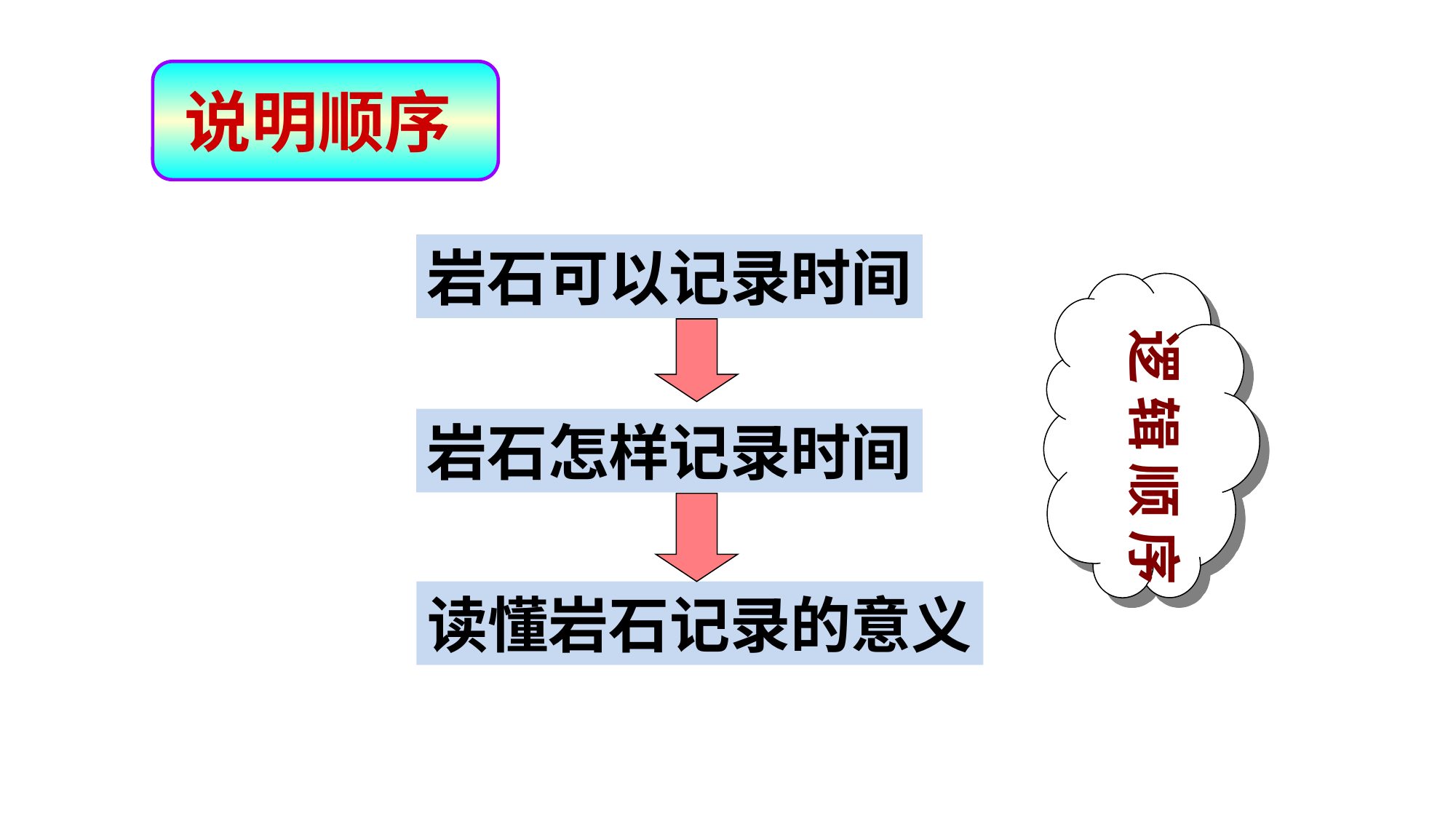

说明顺序
岩石可以记录时间

逻 辑 顺 序

岩石怎样记录时间

读懂岩石记录的意义